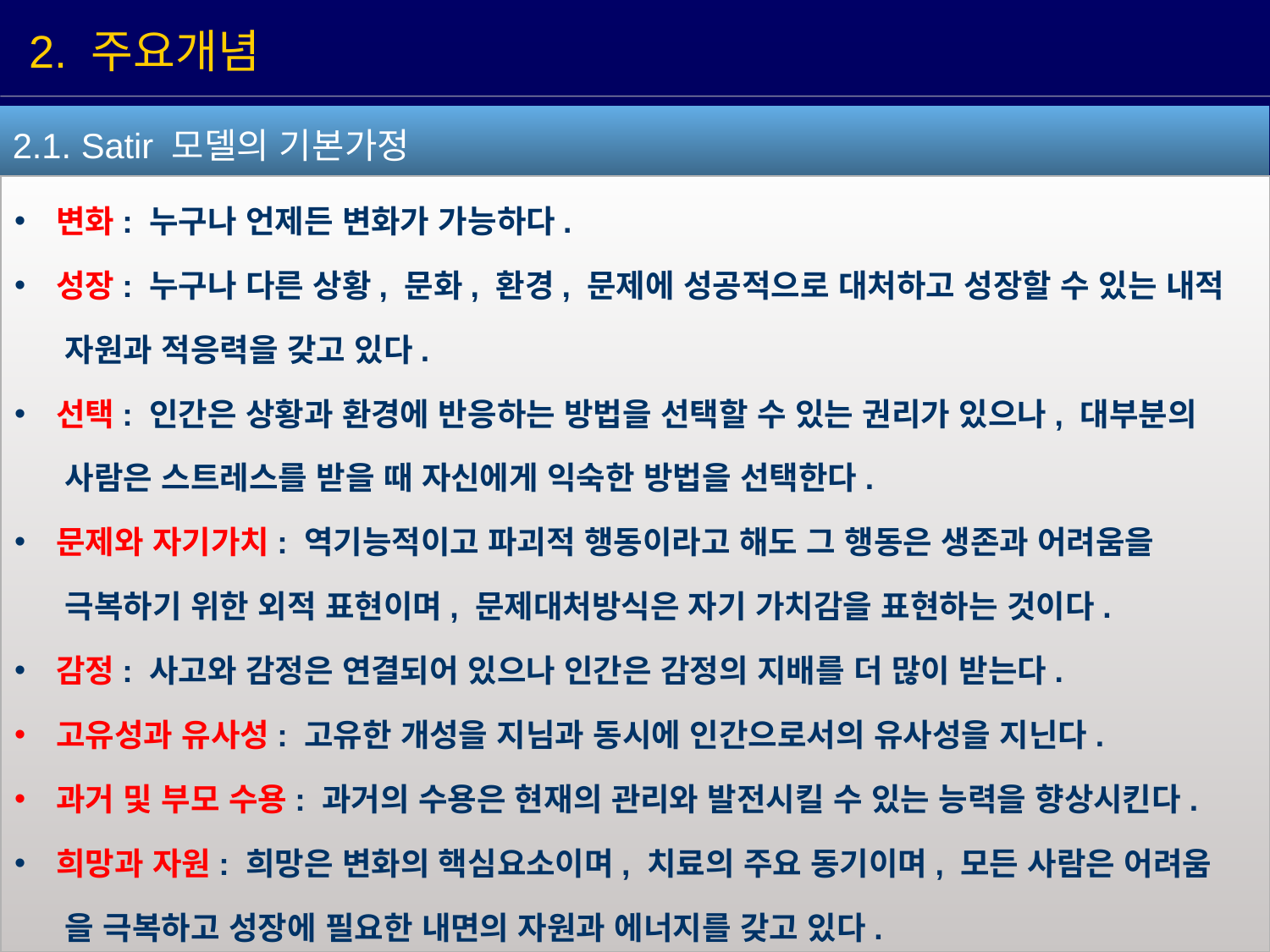

2. 주요개념

2.1. Satir 모델의 기본가정
 변화: 누구나 언제든 변화가 가능하다.
 성장: 누구나 다른 상황, 문화, 환경, 문제에 성공적으로 대처하고 성장할 수 있는 내적
  자원과 적응력을 갖고 있다.
 선택: 인간은 상황과 환경에 반응하는 방법을 선택할 수 있는 권리가 있으나, 대부분의
  사람은 스트레스를 받을 때 자신에게 익숙한 방법을 선택한다.
 문제와 자기가치: 역기능적이고 파괴적 행동이라고 해도 그 행동은 생존과 어려움을
  극복하기 위한 외적 표현이며, 문제대처방식은 자기 가치감을 표현하는 것이다.
 감정: 사고와 감정은 연결되어 있으나 인간은 감정의 지배를 더 많이 받는다.
 고유성과 유사성: 고유한 개성을 지님과 동시에 인간으로서의 유사성을 지닌다.
 과거 및 부모 수용: 과거의 수용은 현재의 관리와 발전시킬 수 있는 능력을 향상시킨다.
 희망과 자원: 희망은 변화의 핵심요소이며, 치료의 주요 동기이며, 모든 사람은 어려움
  을 극복하고 성장에 필요한 내면의 자원과 에너지를 갖고 있다.